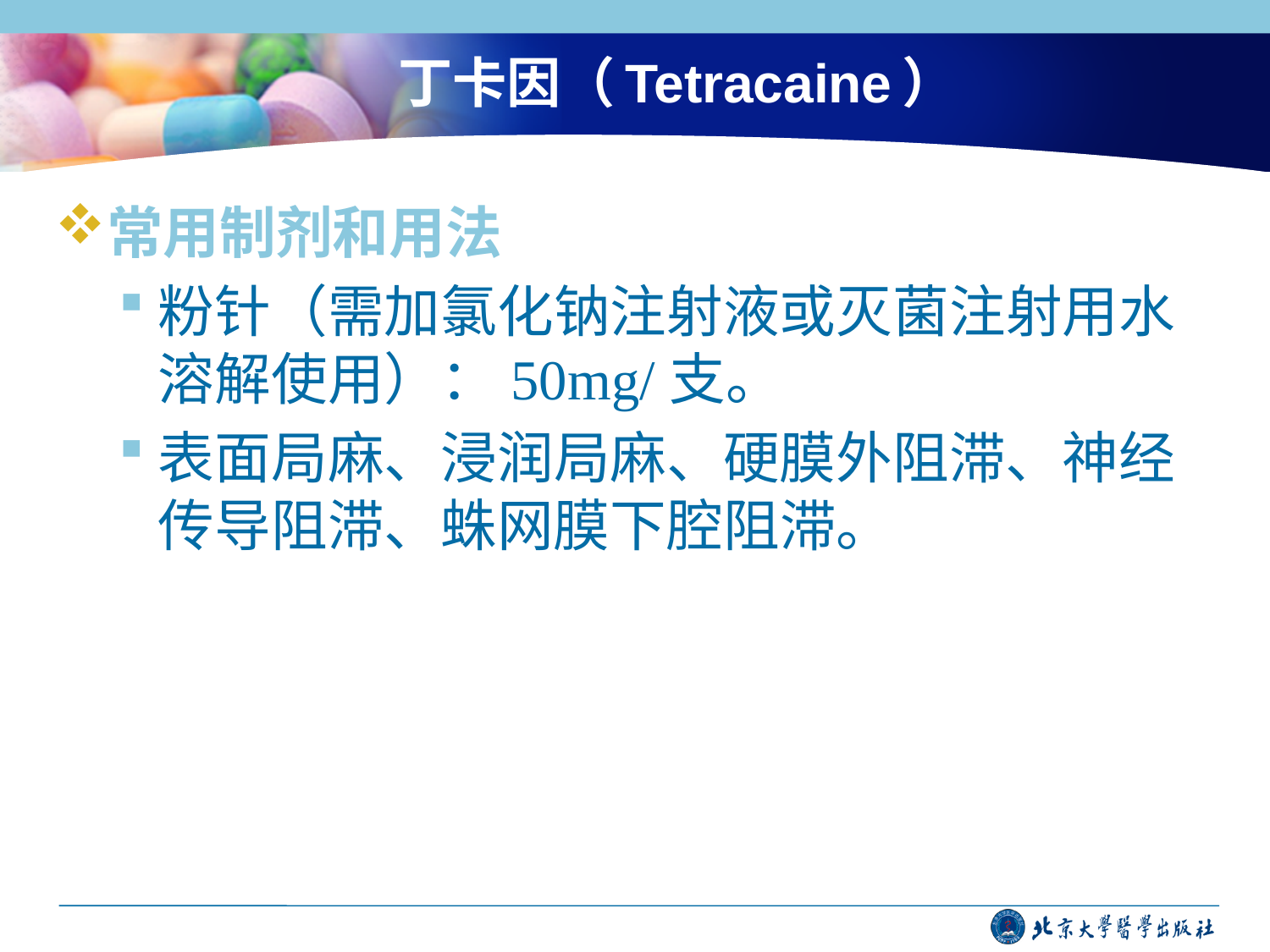

# 丁卡因（Tetracaine）
常用制剂和用法
粉针（需加氯化钠注射液或灭菌注射用水溶解使用）：50mg/支。
表面局麻、浸润局麻、硬膜外阻滞、神经传导阻滞、蛛网膜下腔阻滞。